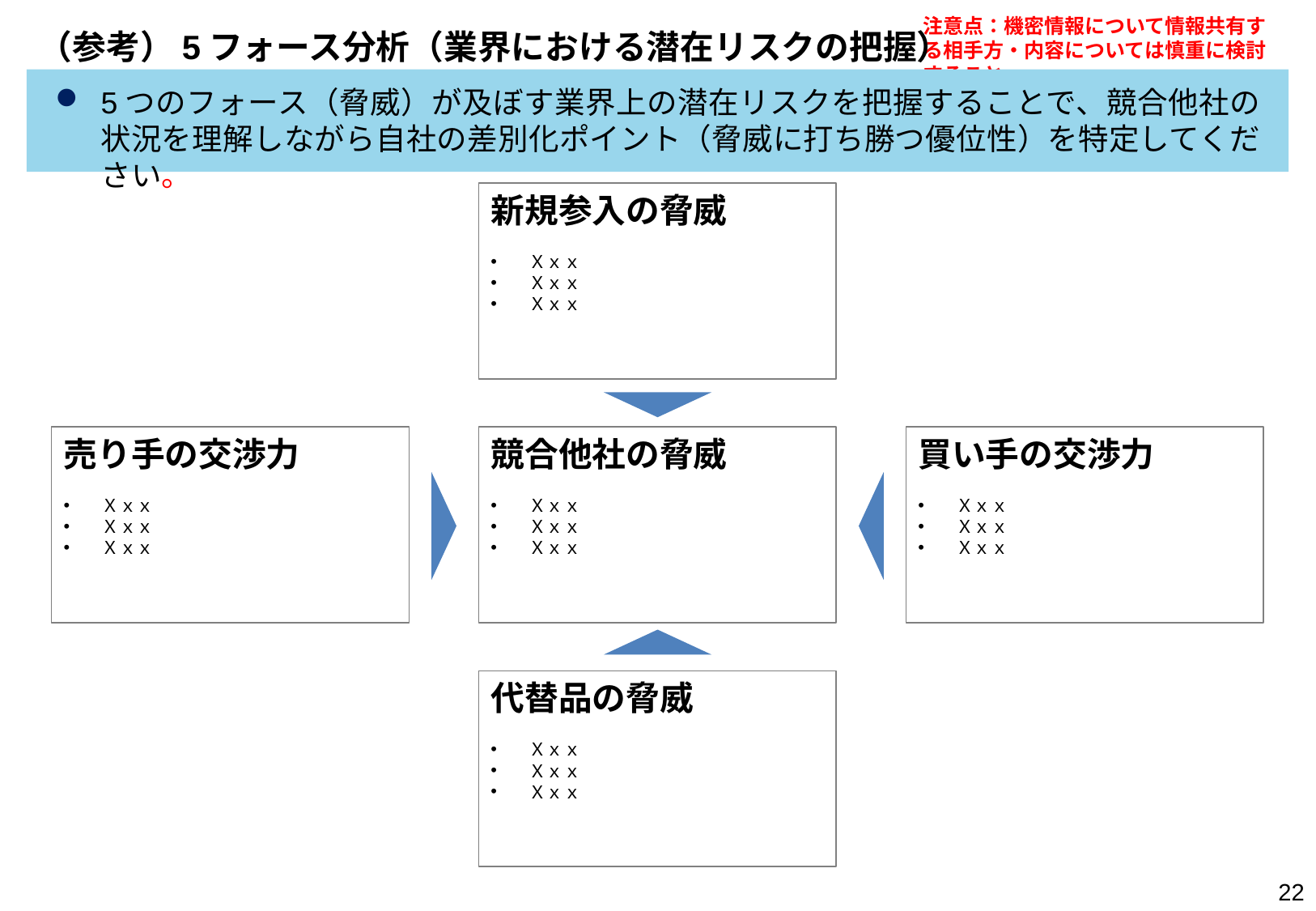

# （参考）5フォース分析（業界における潜在リスクの把握）
5つのフォース（脅威）が及ぼす業界上の潜在リスクを把握することで、競合他社の状況を理解しながら自社の差別化ポイント（脅威に打ち勝つ優位性）を特定してください。
新規参入の脅威

Ｘｘｘ
Ｘｘｘ
Ｘｘｘ

売り手の交渉力

Ｘｘｘ
Ｘｘｘ
Ｘｘｘ
競合他社の脅威

Ｘｘｘ
Ｘｘｘ
Ｘｘｘ
買い手の交渉力

Ｘｘｘ
Ｘｘｘ
Ｘｘｘ

代替品の脅威

Ｘｘｘ
Ｘｘｘ
Ｘｘｘ
22